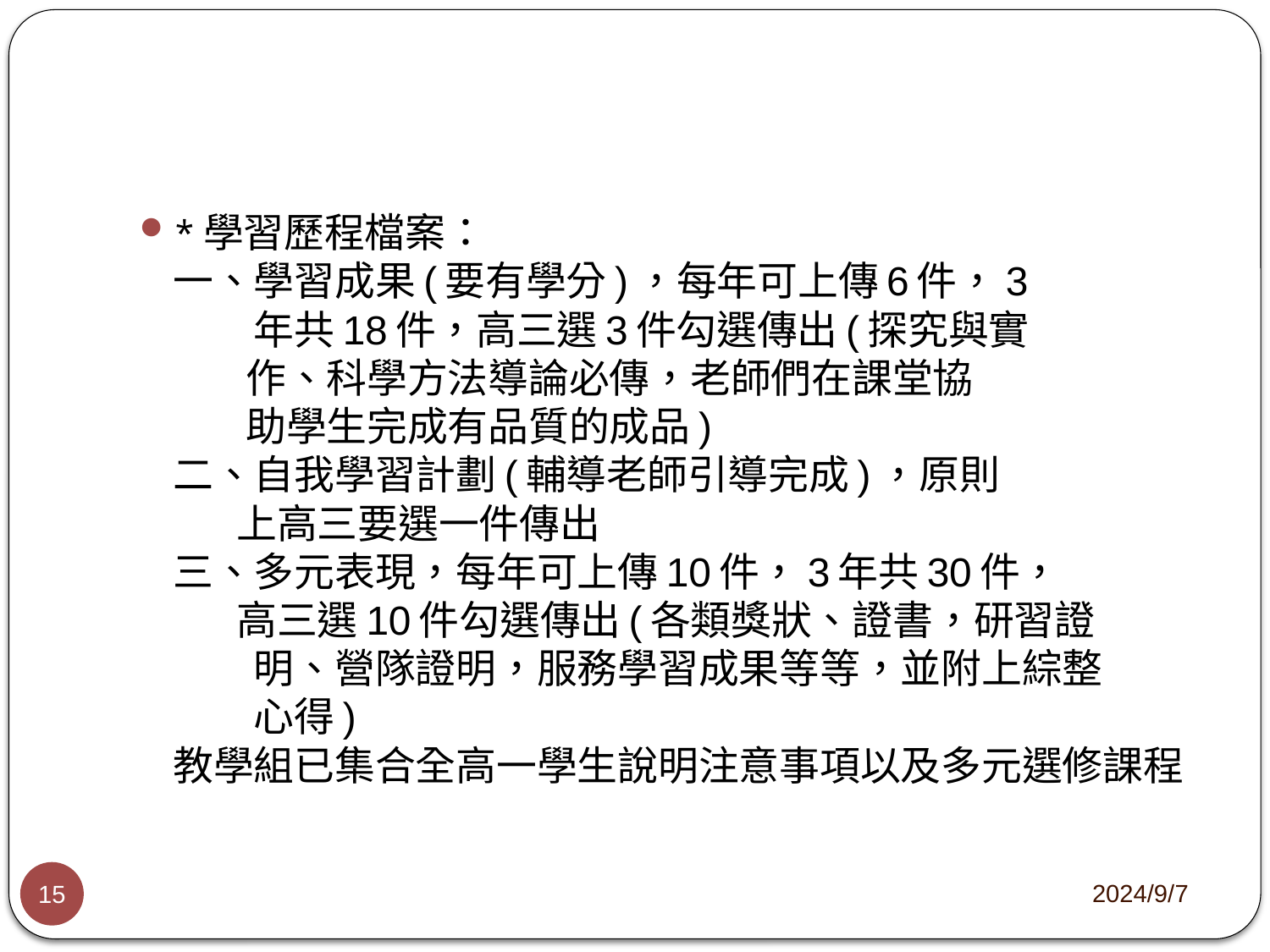

#
*學習歷程檔案：
一、學習成果(要有學分)，每年可上傳6件，3
　　年共18件，高三選3件勾選傳出(探究與實
        作、科學方法導論必傳，老師們在課堂協
        助學生完成有品質的成品)
二、自我學習計劃(輔導老師引導完成)，原則
       上高三要選一件傳出
三、多元表現，每年可上傳10件，3年共30件，
       高三選10件勾選傳出(各類獎狀、證書，研習證
　　明、營隊證明，服務學習成果等等，並附上綜整
　　心得)
教學組已集合全高一學生說明注意事項以及多元選修課程

2024/9/7
15